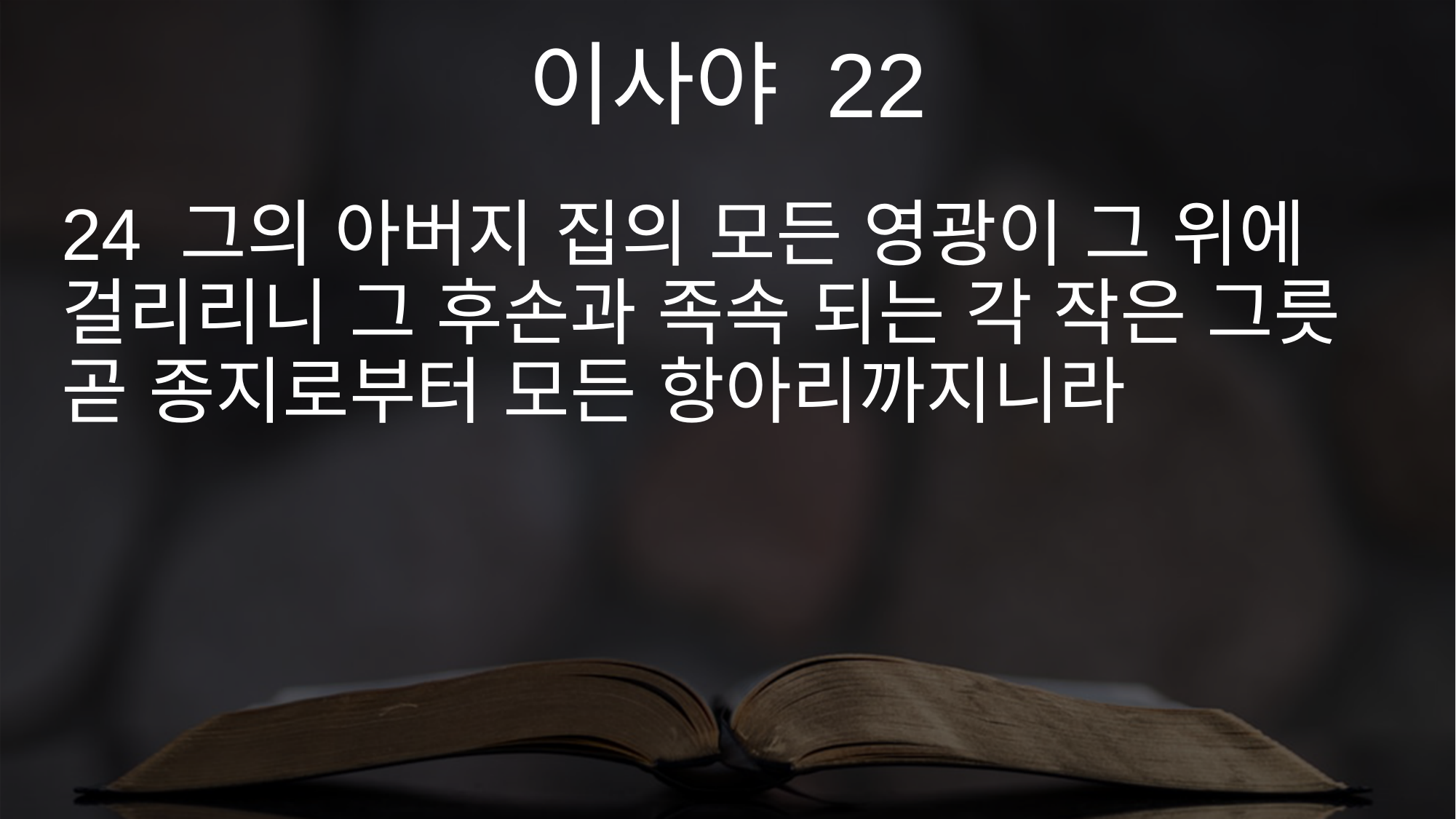

이사야 22
24 그의 아버지 집의 모든 영광이 그 위에 걸리리니 그 후손과 족속 되는 각 작은 그릇 곧 종지로부터 모든 항아리까지니라